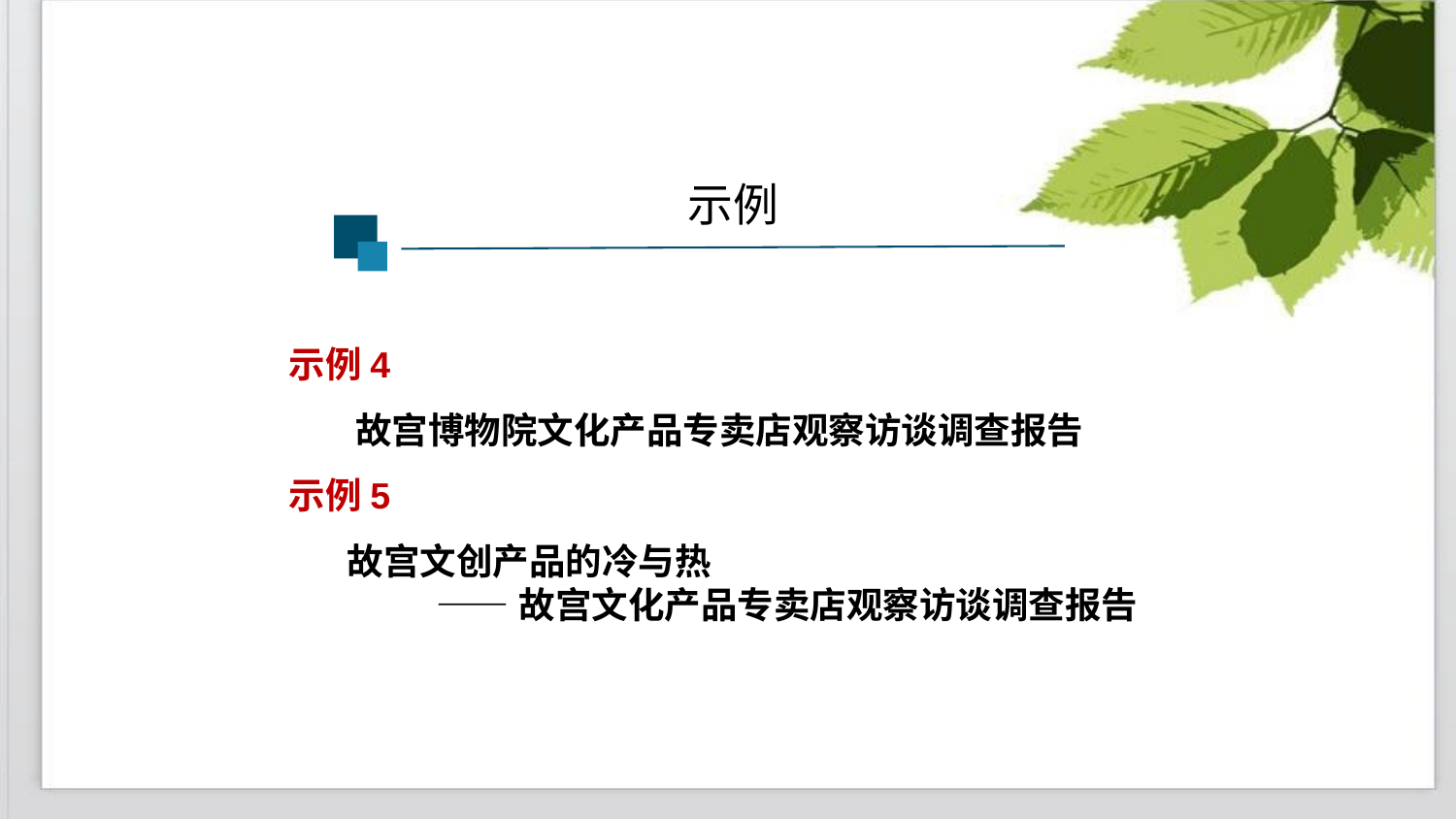

示例

示例4
       故宫博物院文化产品专卖店观察访谈调查报告
示例5
      故宫文创产品的冷与热
                  ——故宫文化产品专卖店观察访谈调查报告